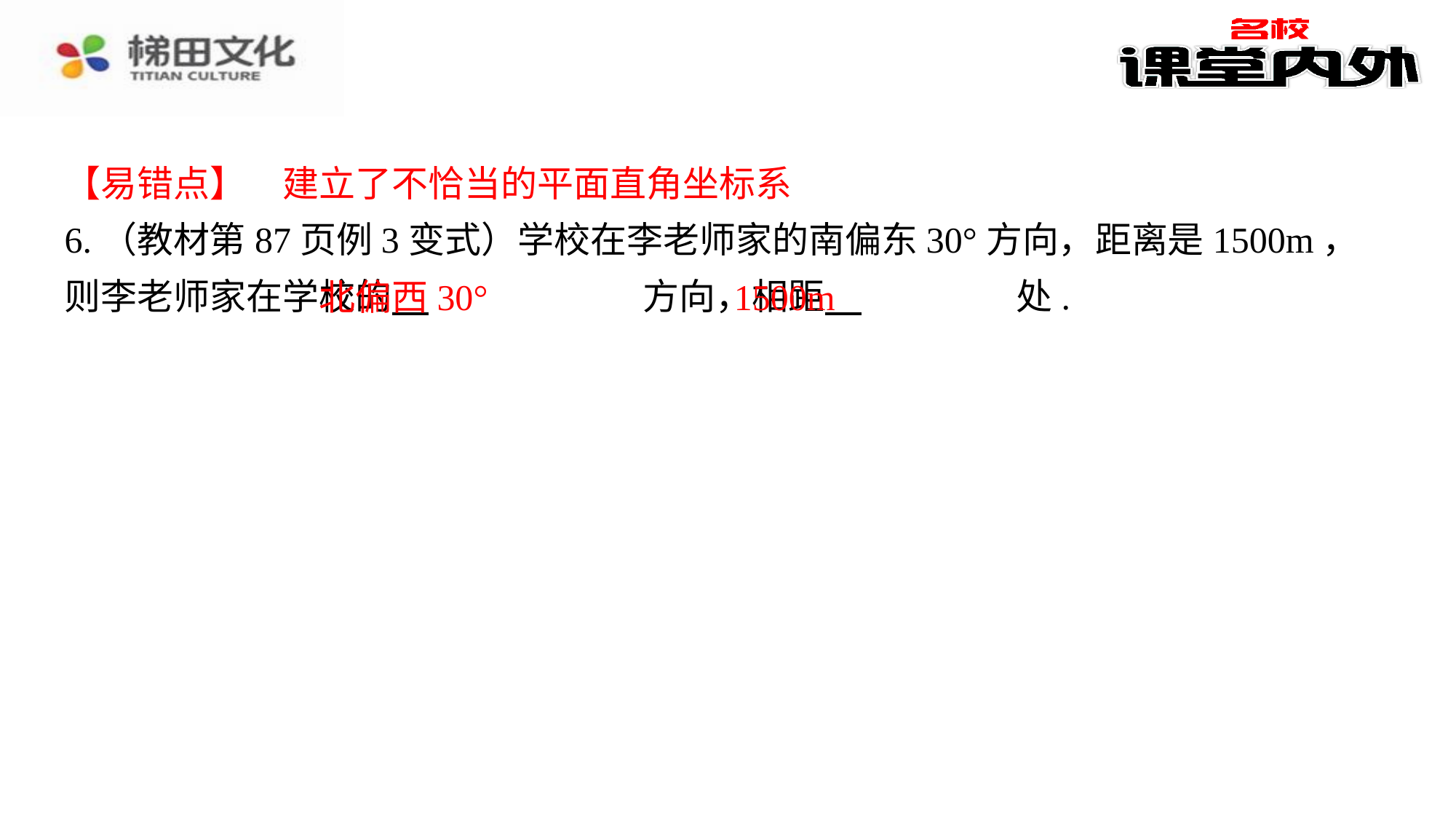

【易错点】　建立了不恰当的平面直角坐标系
6.（教材第87页例3变式）学校在李老师家的南偏东30°方向，距离是1500m，则李老师家在学校的 　北偏西30°　⁠方向，相距 　1500m　⁠处.
北偏西30°
1500m